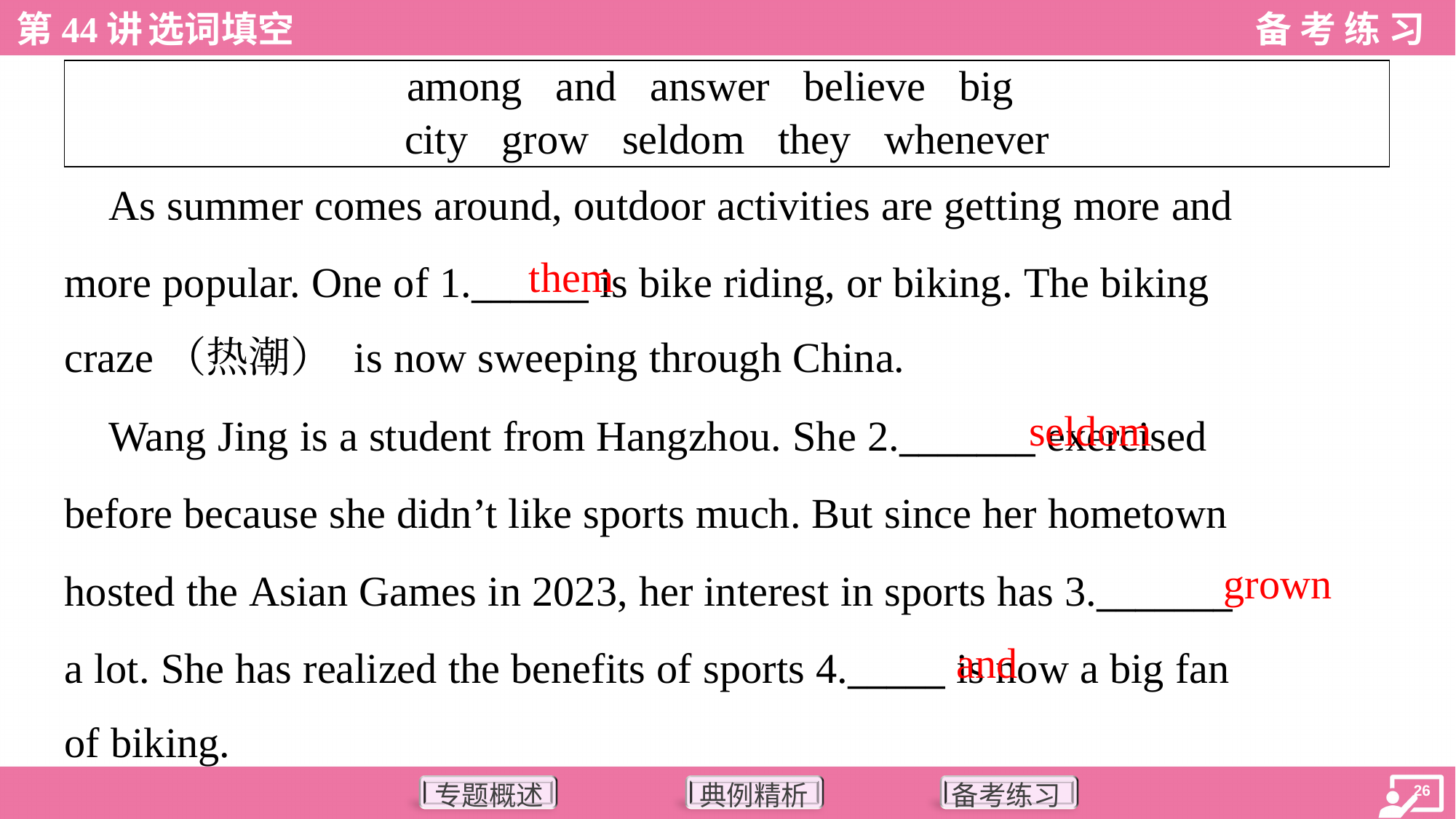

| among and answer believe big city grow seldom they whenever |
| --- |
    As summer comes around, outdoor activities are getting more and
more popular. One of 1.______ is bike riding, or biking. The biking
craze（热潮） is now sweeping through China.
them
seldom
    Wang Jing is a student from Hangzhou. She 2._______ exercised
before because she didn’t like sports much. But since her hometown
hosted the Asian Games in 2023, her interest in sports has 3._______
a lot. She has realized the benefits of sports 4._____ is now a big fan
of biking.
grown
and